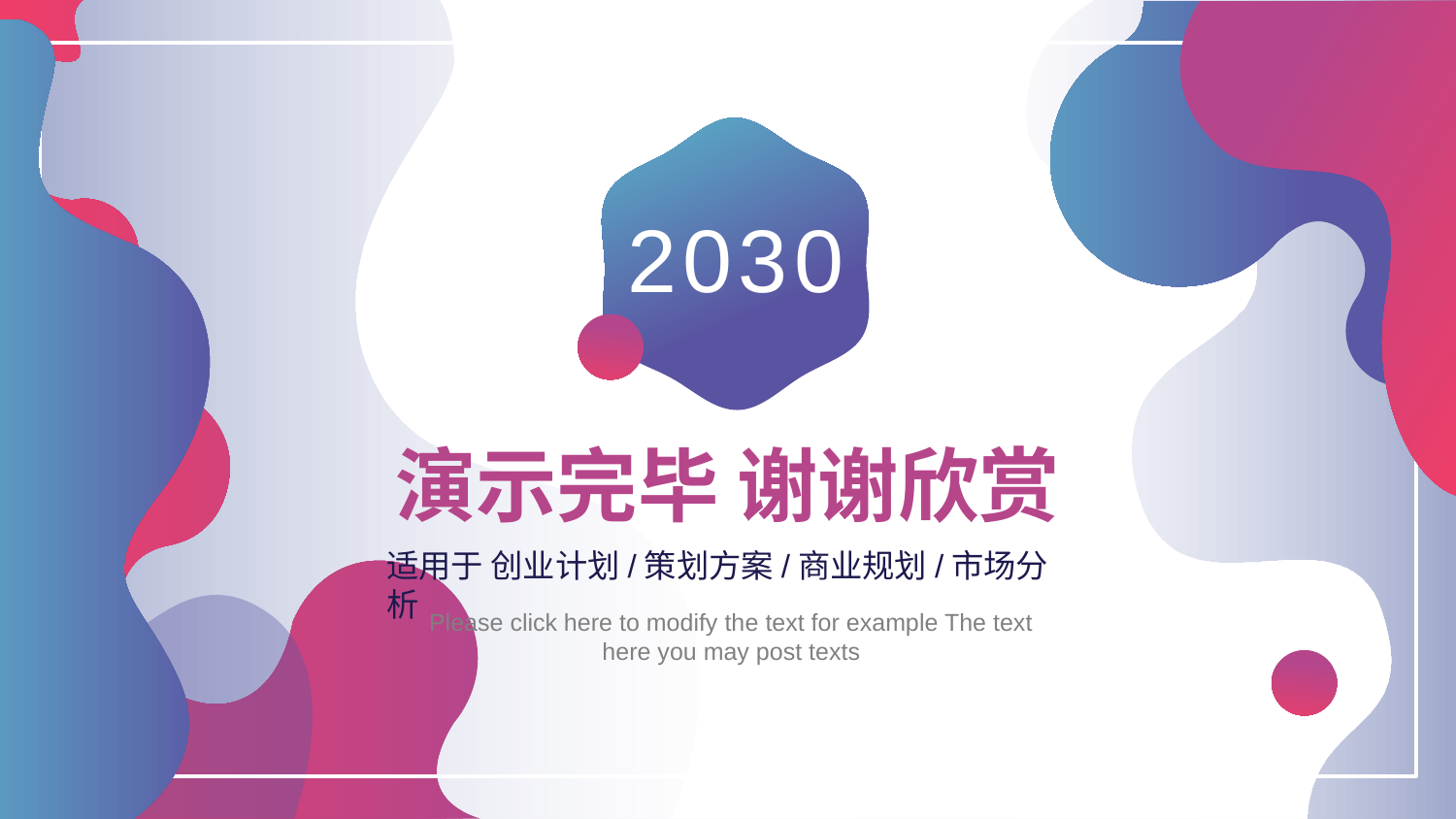

2030

演示完毕 谢谢欣赏

适用于 创业计划/策划方案/商业规划/市场分析
Please click here to modify the text for example The text here you may post texts